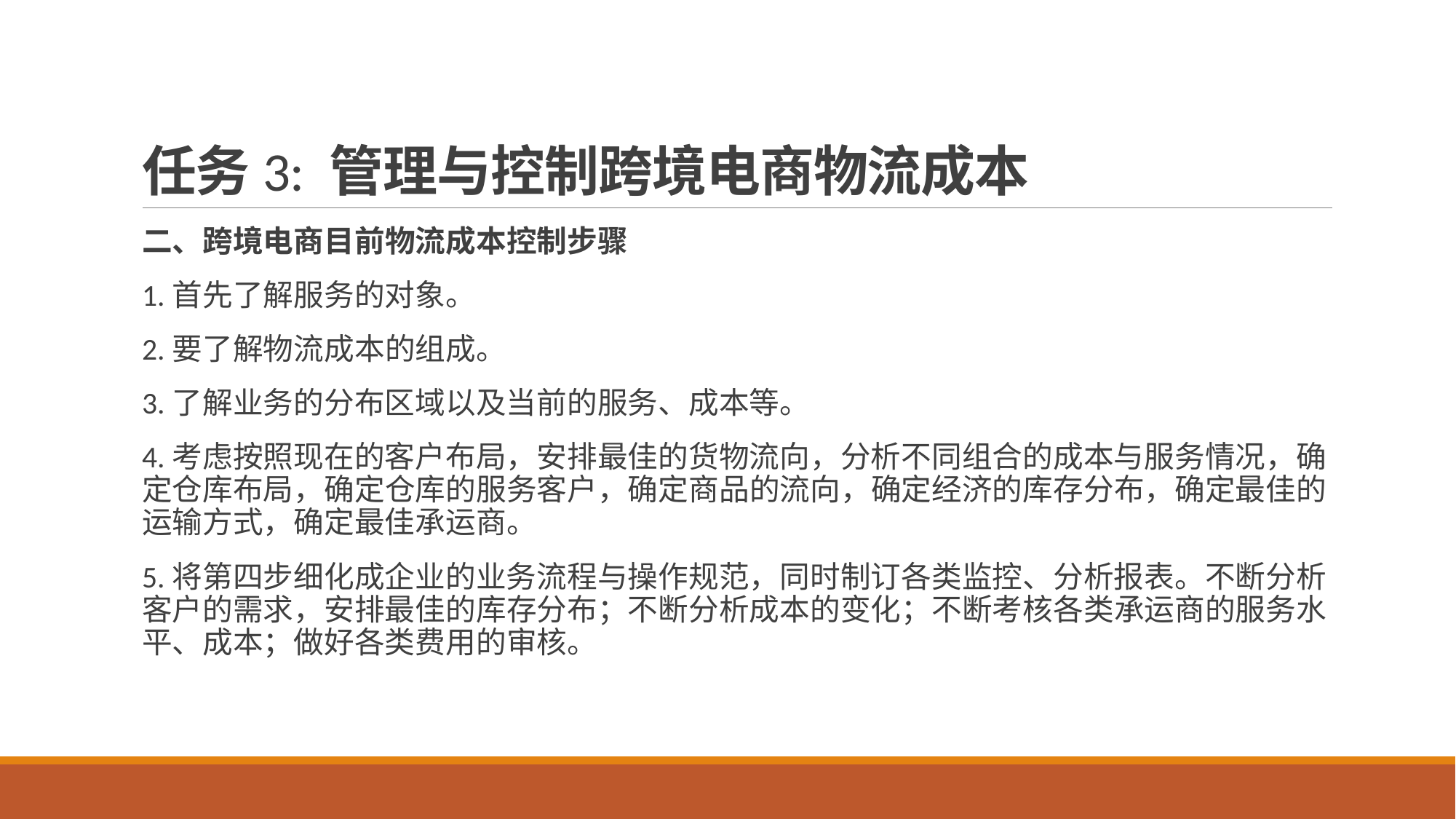

# 任务3: 管理与控制跨境电商物流成本
二、跨境电商目前物流成本控制步骤
1.首先了解服务的对象。
2.要了解物流成本的组成。
3.了解业务的分布区域以及当前的服务、成本等。
4.考虑按照现在的客户布局，安排最佳的货物流向，分析不同组合的成本与服务情况，确定仓库布局，确定仓库的服务客户，确定商品的流向，确定经济的库存分布，确定最佳的运输方式，确定最佳承运商。
5.将第四步细化成企业的业务流程与操作规范，同时制订各类监控、分析报表。不断分析客户的需求，安排最佳的库存分布；不断分析成本的变化；不断考核各类承运商的服务水平、成本；做好各类费用的审核。